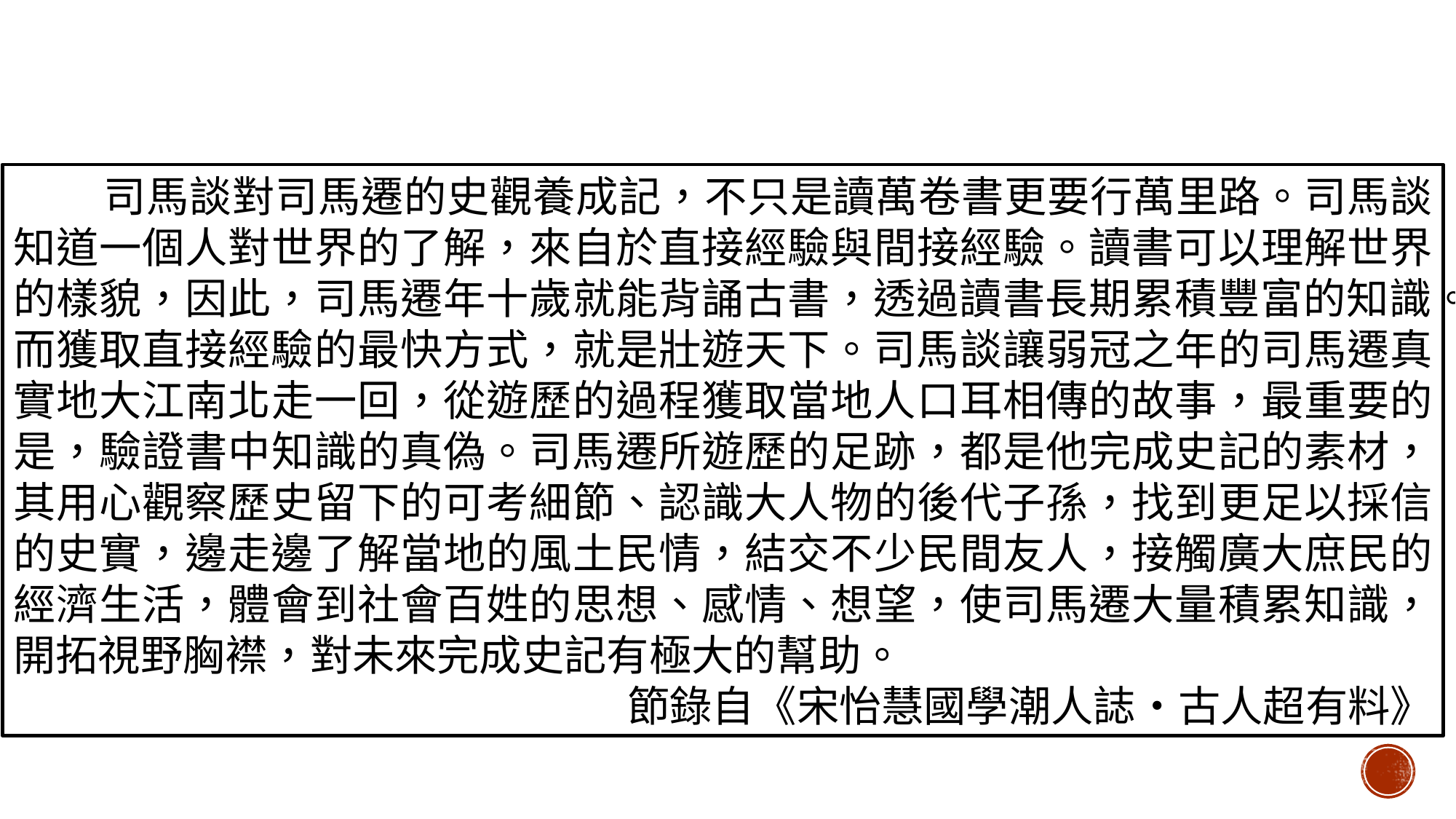

司馬談對司馬遷的史觀養成記，不只是讀萬卷書更要行萬里路。司馬談知道一個人對世界的了解，來自於直接經驗與間接經驗。讀書可以理解世界的樣貌，因此，司馬遷年十歲就能背誦古書，透過讀書長期累積豐富的知識。而獲取直接經驗的最快方式，就是壯遊天下。司馬談讓弱冠之年的司馬遷真實地大江南北走一回，從遊歷的過程獲取當地人口耳相傳的故事，最重要的是，驗證書中知識的真偽。司馬遷所遊歷的足跡，都是他完成史記的素材，其用心觀察歷史留下的可考細節、認識大人物的後代子孫，找到更足以採信的史實，邊走邊了解當地的風土民情，結交不少民間友人，接觸廣大庶民的經濟生活，體會到社會百姓的思想、感情、想望，使司馬遷大量積累知識，開拓視野胸襟，對未來完成史記有極大的幫助。
節錄自《宋怡慧國學潮人誌・古人超有料》